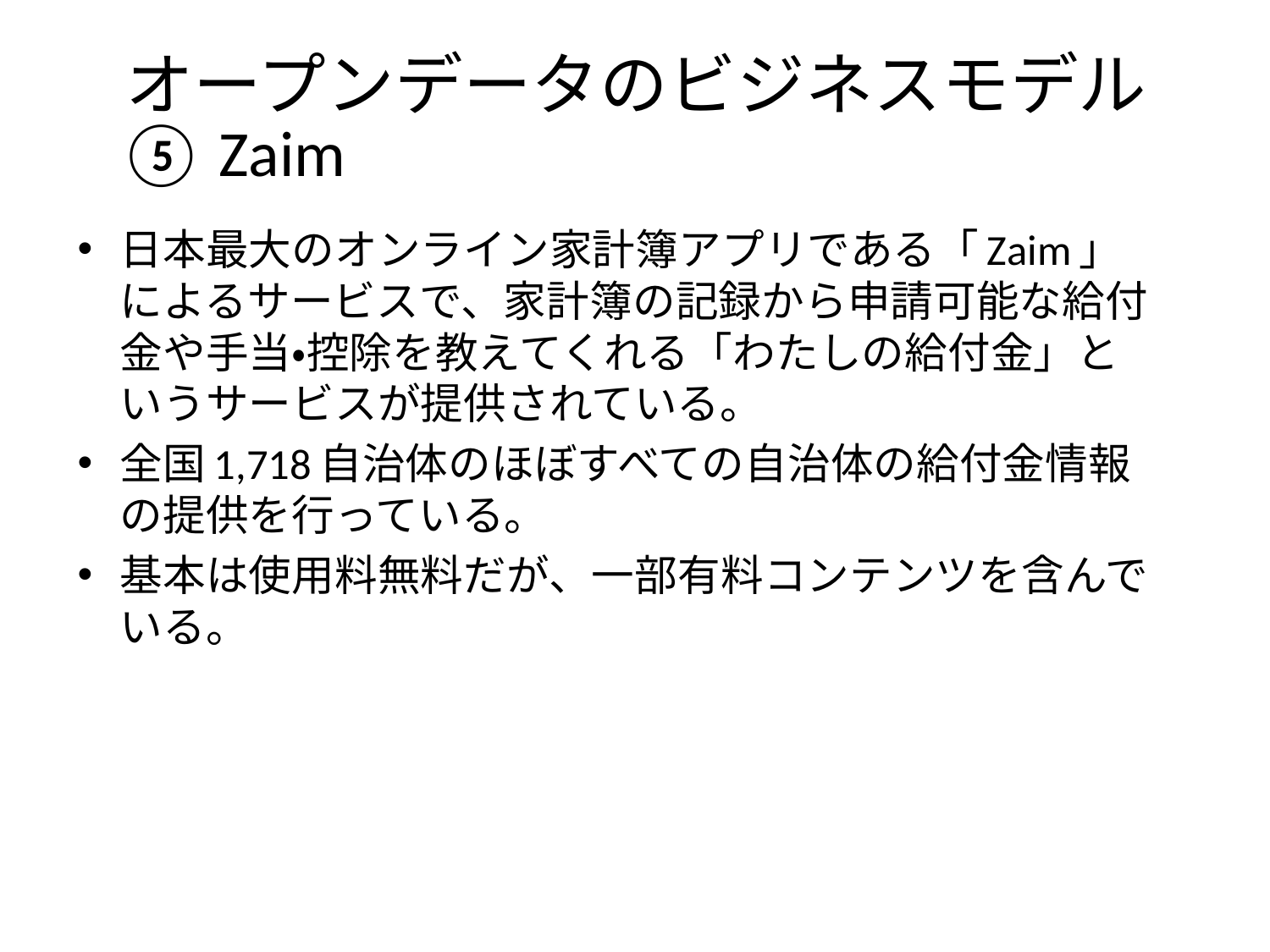

オープンデータのビジネスモデル
# ⑤ Zaim
日本最大のオンライン家計簿アプリである「Zaim」によるサービスで、家計簿の記録から申請可能な給付金や手当・控除を教えてくれる「わたしの給付金」というサービスが提供されている。
全国1,718自治体のほぼすべての自治体の給付金情報の提供を行っている。
基本は使用料無料だが、一部有料コンテンツを含んでいる。